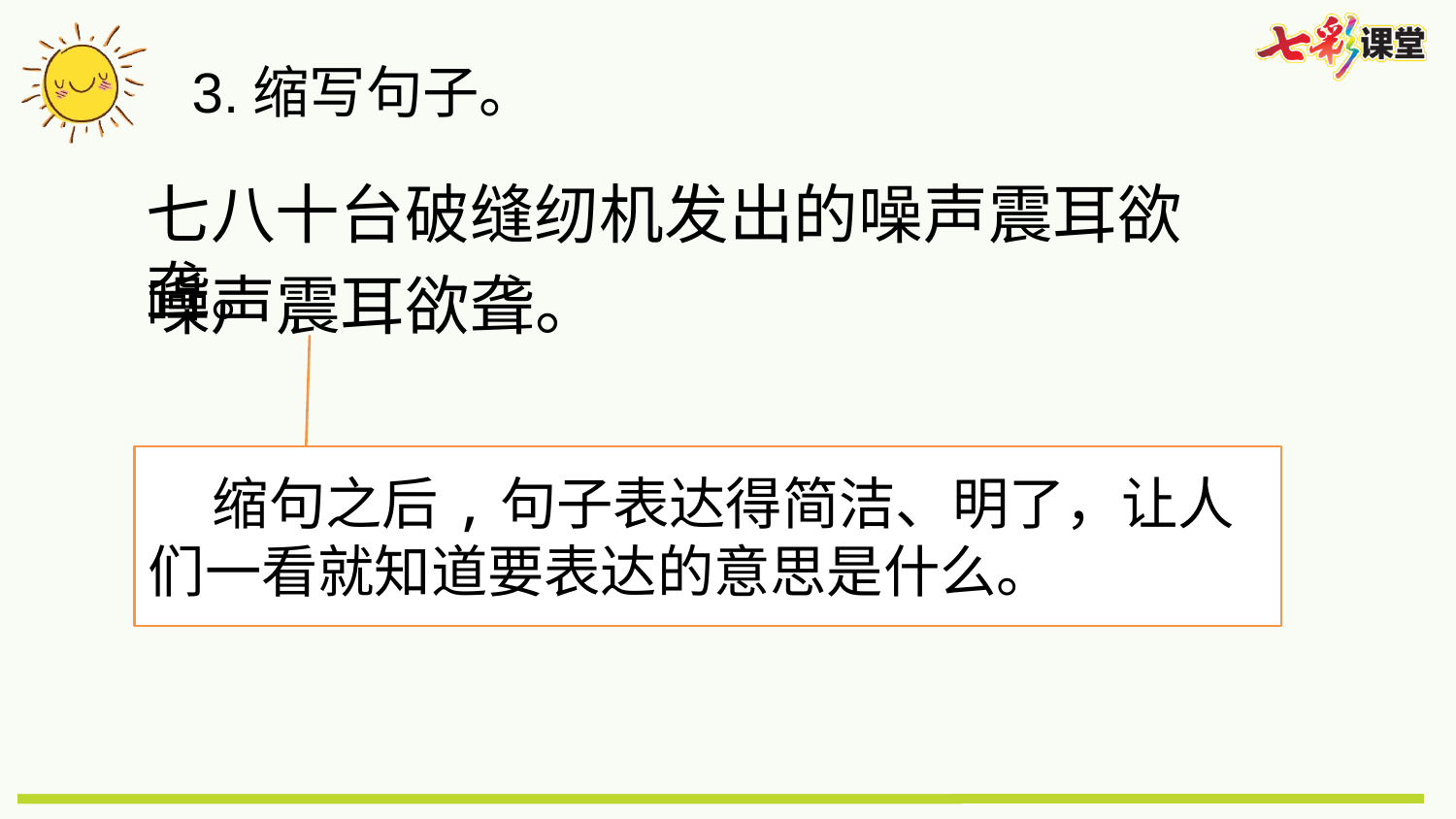

3.缩写句子。
七八十台破缝纫机发出的噪声震耳欲聋。
噪声震耳欲聋。
    缩句之后,句子表达得简洁、明了，让人们一看就知道要表达的意思是什么。